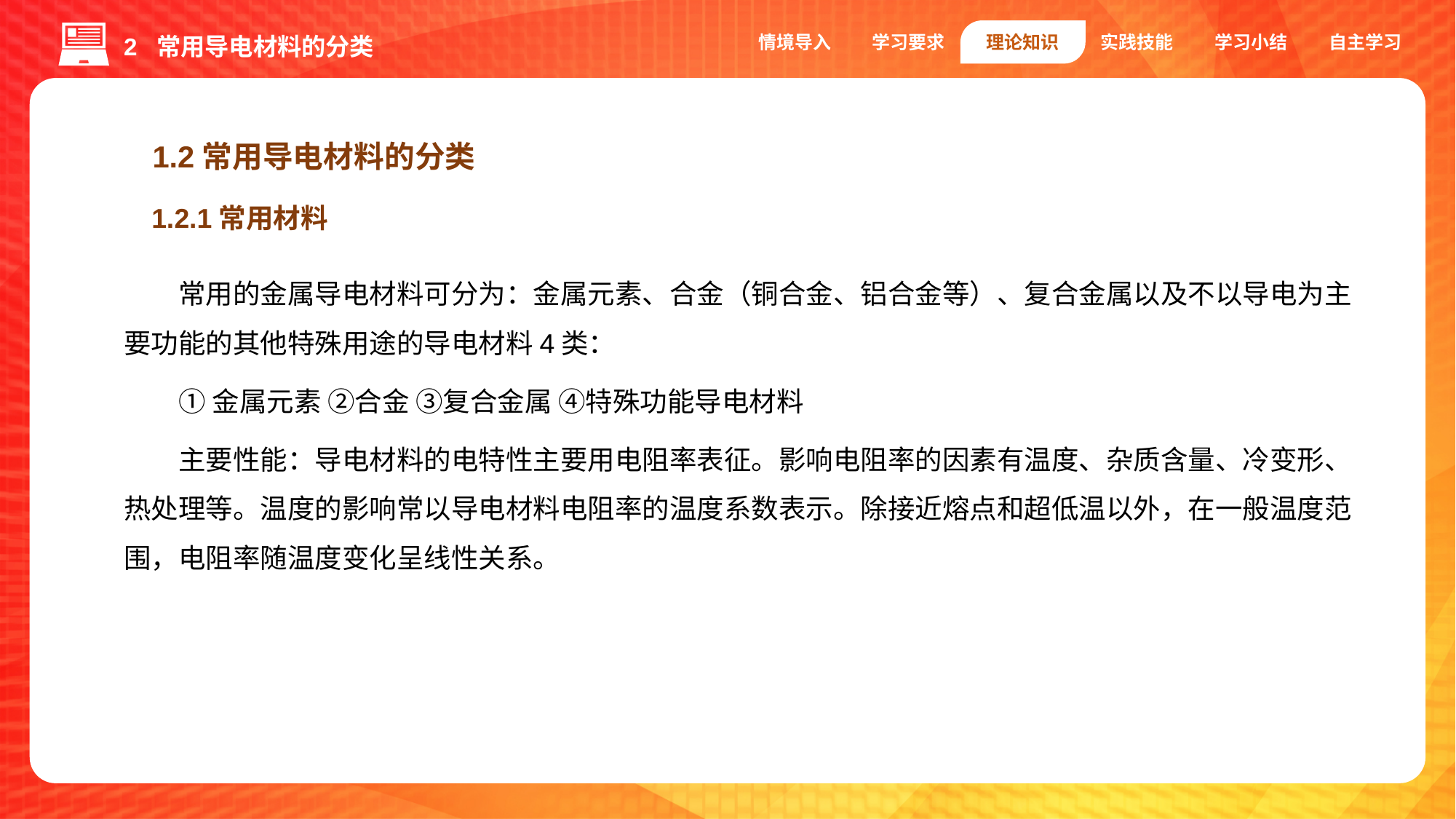

情境导入
学习要求
理论知识
实践技能
学习小结
自主学习

2  常用导电材料的分类
1.2常用导电材料的分类
1.2.1常用材料
常用的金属导电材料可分为：金属元素、合金（铜合金、铝合金等）、复合金属以及不以导电为主要功能的其他特殊用途的导电材料4类：
①金属元素 ②合金 ③复合金属 ④特殊功能导电材料
主要性能：导电材料的电特性主要用电阻率表征。影响电阻率的因素有温度、杂质含量、冷变形、热处理等。温度的影响常以导电材料电阻率的温度系数表示。除接近熔点和超低温以外，在一般温度范围，电阻率随温度变化呈线性关系。